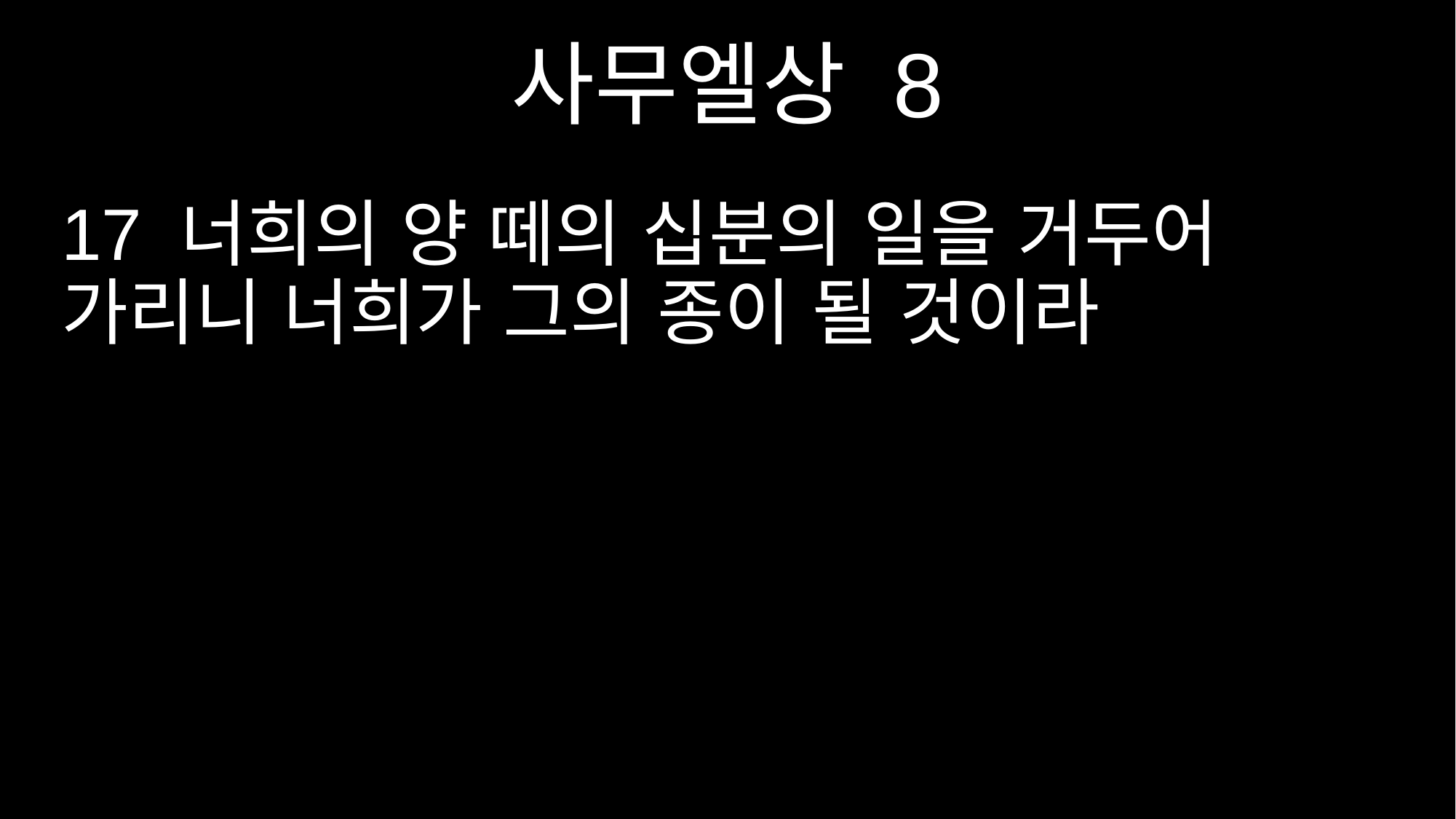

사무엘상 8
17 너희의 양 떼의 십분의 일을 거두어 가리니 너희가 그의 종이 될 것이라